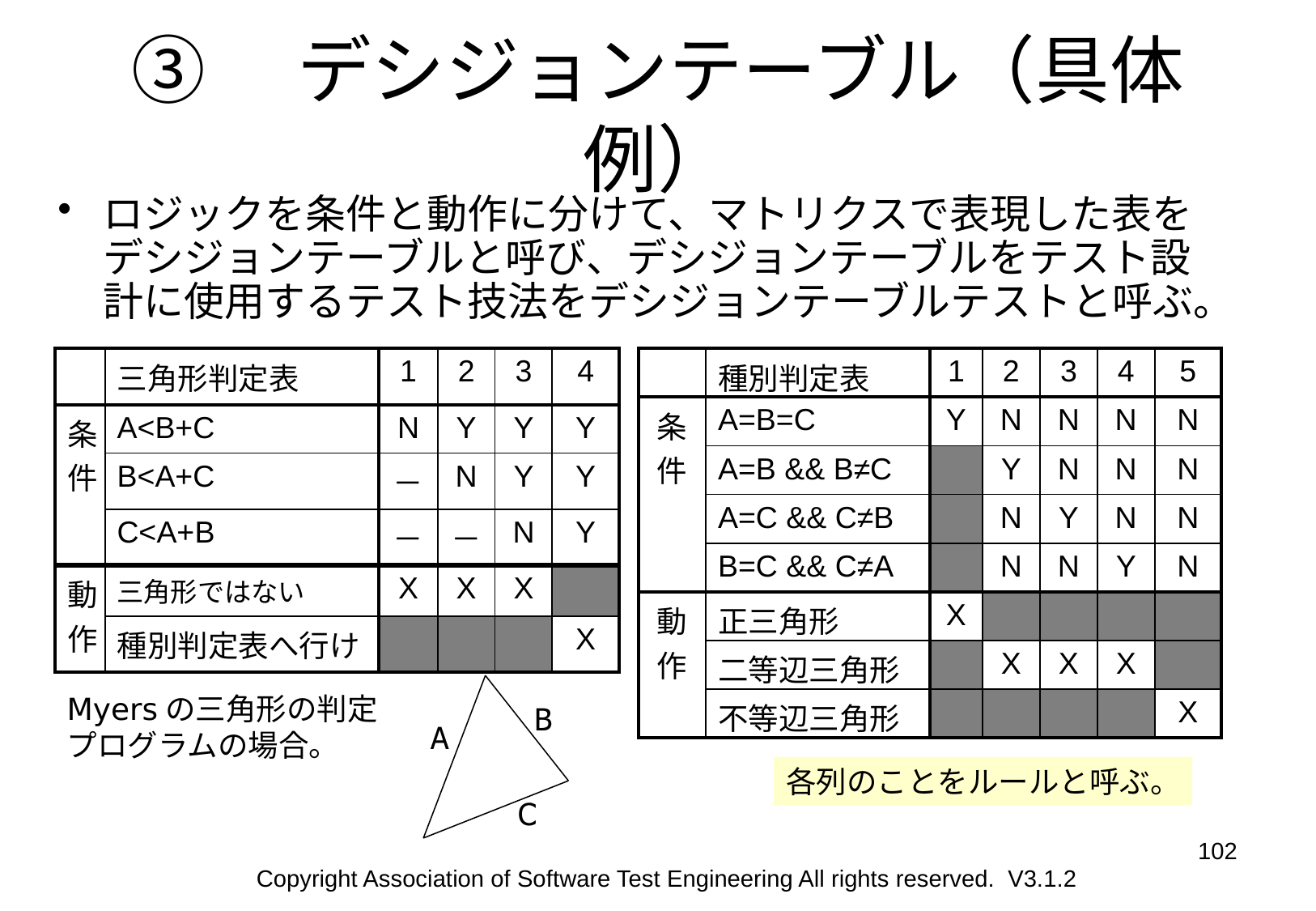

③　デシジョンテーブル（具体例）
ロジックを条件と動作に分けて、マトリクスで表現した表をデシジョンテーブルと呼び、デシジョンテーブルをテスト設計に使用するテスト技法をデシジョンテーブルテストと呼ぶ。
|  | 三角形判定表 | 1 | 2 | 3 | 4 |
| --- | --- | --- | --- | --- | --- |
| 条件 | A<B+C | N | Y | Y | Y |
|  | B<A+C | － | N | Y | Y |
|  | C<A+B | － | － | N | Y |
| 動作 | 三角形ではない | X | X | X |  |
|  | 種別判定表へ行け |  |  |  | X |
|  | 種別判定表 | 1 | 2 | 3 | 4 | 5 |
| --- | --- | --- | --- | --- | --- | --- |
| 条件 | A=B=C | Y | N | N | N | N |
|  | A=B && B≠C |  | Y | N | N | N |
|  | A=C && C≠B |  | N | Y | N | N |
|  | B=C && C≠A |  | N | N | Y | N |
| 動作 | 正三角形 | X |  |  |  |  |
|  | 二等辺三角形 |  | X | X | X |  |
|  | 不等辺三角形 |  |  |  |  | X |

B
A

C
Myersの三角形の判定
プログラムの場合。
各列のことをルールと呼ぶ。
102
Copyright Association of Software Test Engineering All rights reserved.  V3.1.2